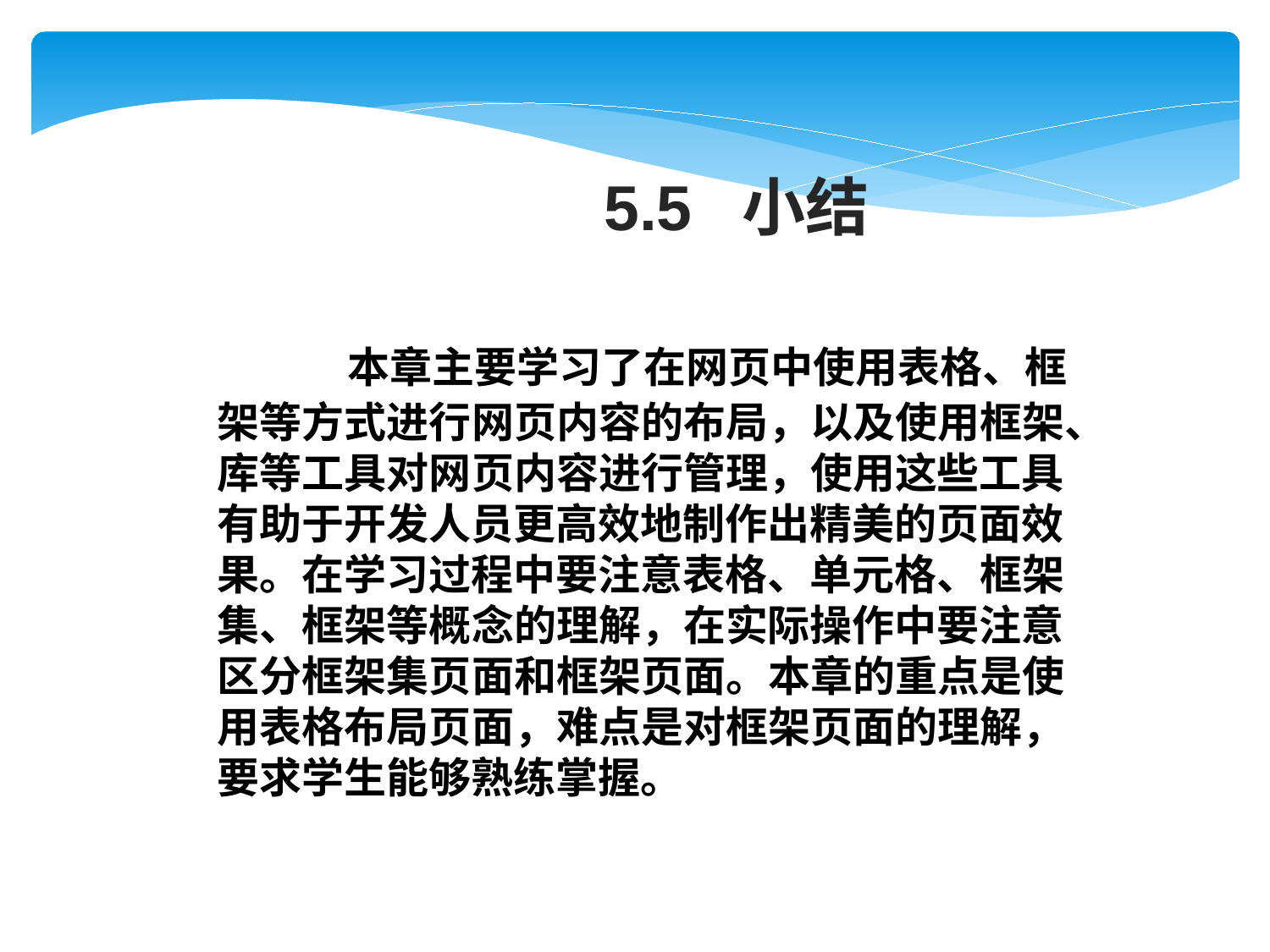

5.5  小结

         本章主要学习了在网页中使用表格、框架等方式进行网页内容的布局，以及使用框架、库等工具对网页内容进行管理，使用这些工具有助于开发人员更高效地制作出精美的页面效果。在学习过程中要注意表格、单元格、框架集、框架等概念的理解，在实际操作中要注意区分框架集页面和框架页面。本章的重点是使用表格布局页面，难点是对框架页面的理解，要求学生能够熟练掌握。